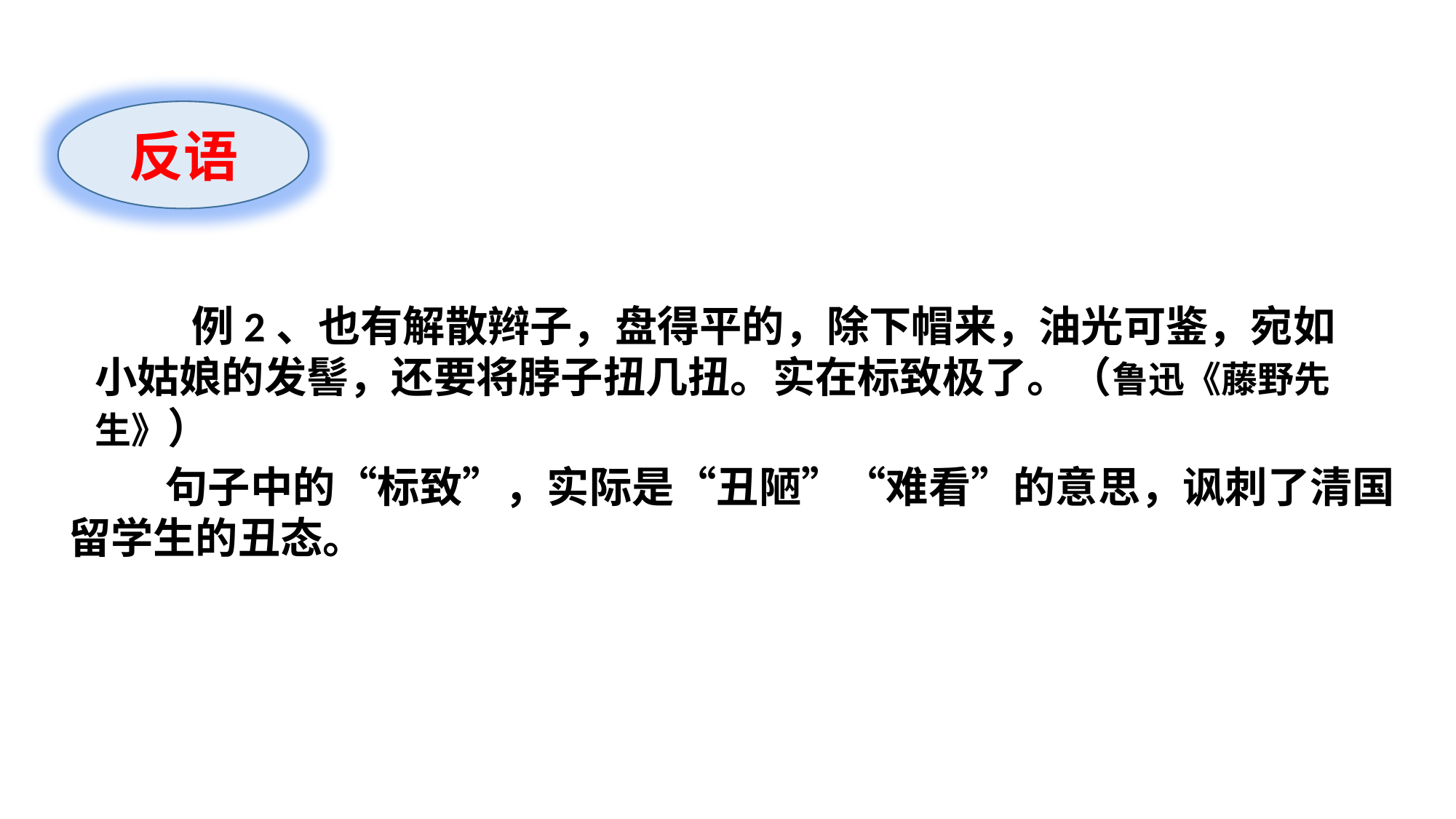

反语
         例2、也有解散辫子，盘得平的，除下帽来，油光可鉴，宛如小姑娘的发髻，还要将脖子扭几扭。实在标致极了。（鲁迅《藤野先生》）
         句子中的“标致”，实际是“丑陋”“难看”的意思，讽刺了清国留学生的丑态。